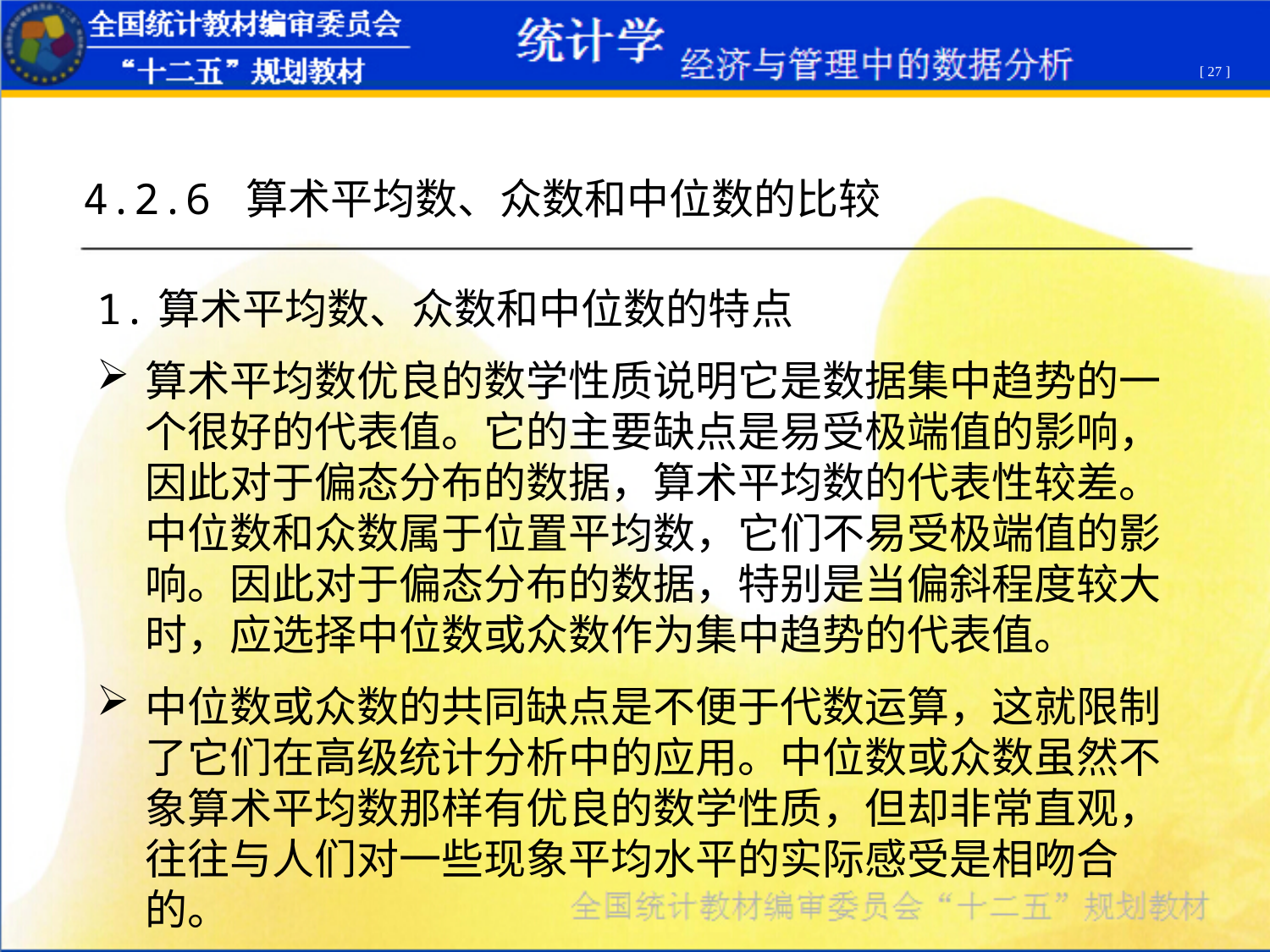

[ 27 ]

4.2.6 算术平均数、众数和中位数的比较
1.算术平均数、众数和中位数的特点
算术平均数优良的数学性质说明它是数据集中趋势的一个很好的代表值。它的主要缺点是易受极端值的影响，因此对于偏态分布的数据，算术平均数的代表性较差。中位数和众数属于位置平均数，它们不易受极端值的影响。因此对于偏态分布的数据，特别是当偏斜程度较大时，应选择中位数或众数作为集中趋势的代表值。
中位数或众数的共同缺点是不便于代数运算，这就限制了它们在高级统计分析中的应用。中位数或众数虽然不象算术平均数那样有优良的数学性质，但却非常直观，往往与人们对一些现象平均水平的实际感受是相吻合的。